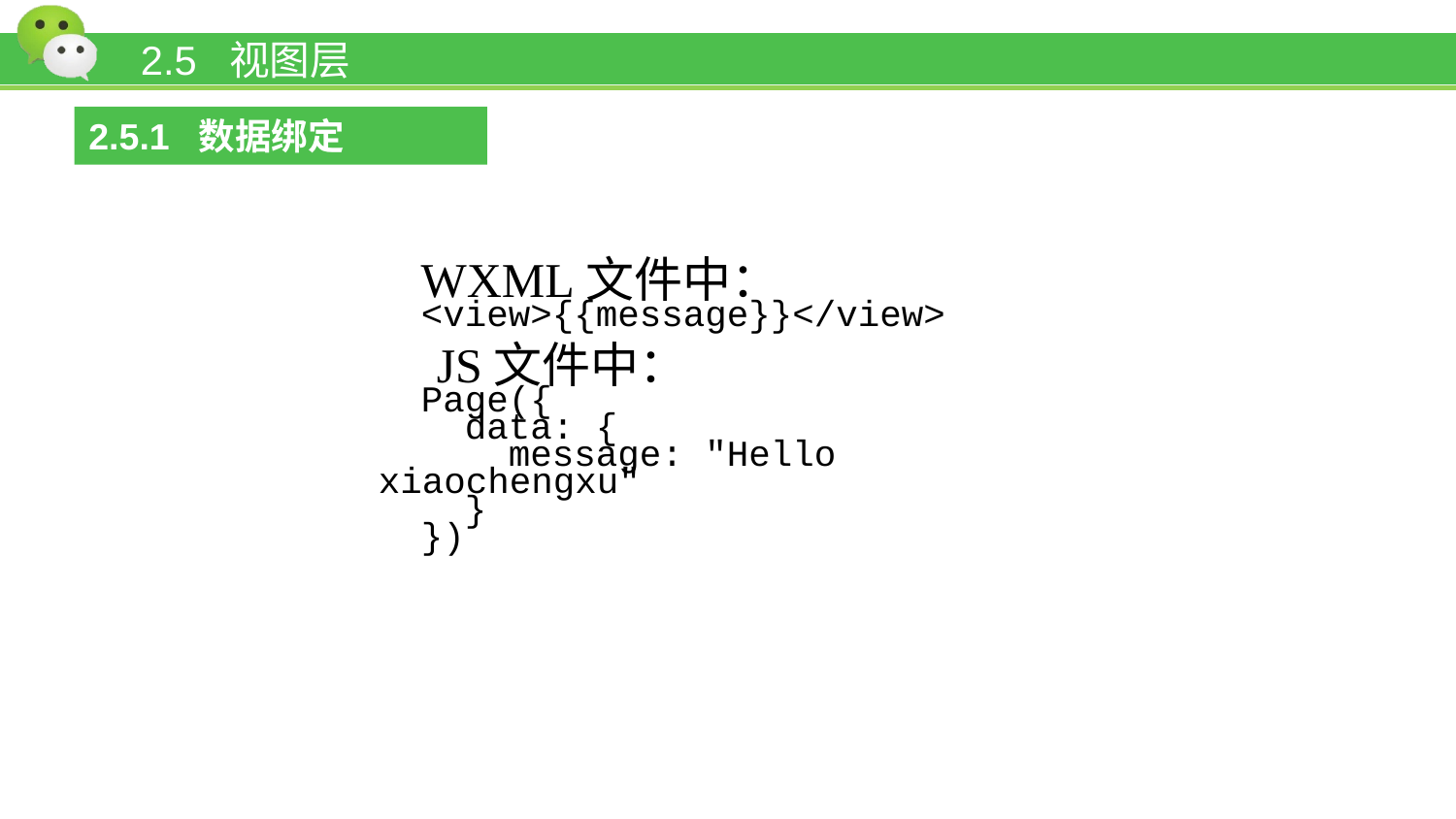

# 2.5  视图层
2.5.1  数据绑定
WXML文件中：
<view>{{message}}</view>
 JS文件中：
Page({
  data: {
    message: "Hello xiaochengxu"
  }
})